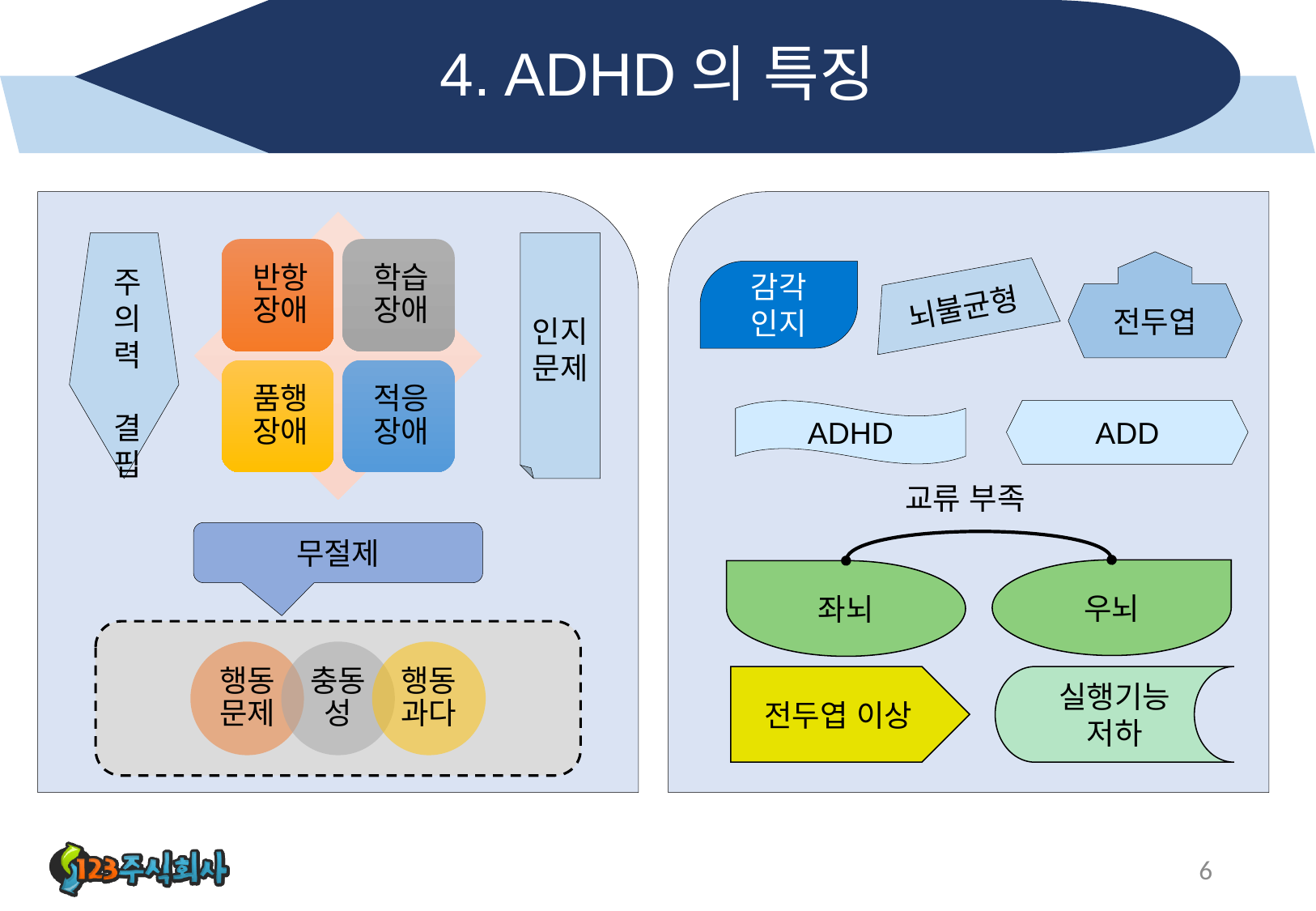

# 4. ADHD의 특징

반항장애
학습장애
품행장애
적응장애

인지문제
전두엽
주의력 결핍
감각
인지
뇌불균형
ADHD
ADD
교류 부족
무절제
우뇌
좌뇌

행동문제
충동성
행동과다
전두엽 이상
실행기능 저하
6